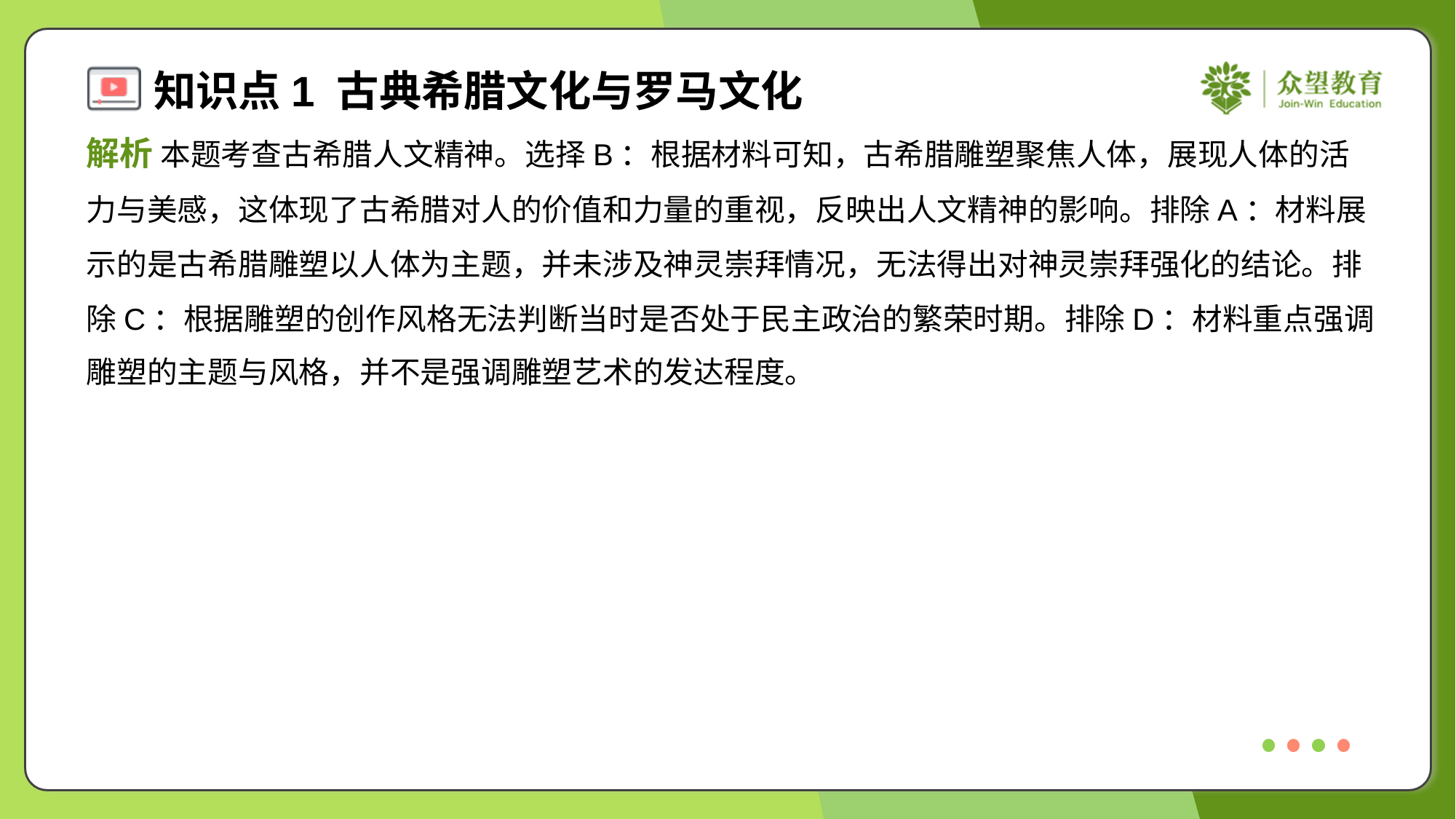

解析 本题考查古希腊人文精神。选择B：根据材料可知，古希腊雕塑聚焦人体，展现人体的活
力与美感，这体现了古希腊对人的价值和力量的重视，反映出人文精神的影响。排除A：材料展
示的是古希腊雕塑以人体为主题，并未涉及神灵崇拜情况，无法得出对神灵崇拜强化的结论。排
除C：根据雕塑的创作风格无法判断当时是否处于民主政治的繁荣时期。排除D：材料重点强调
雕塑的主题与风格，并不是强调雕塑艺术的发达程度。